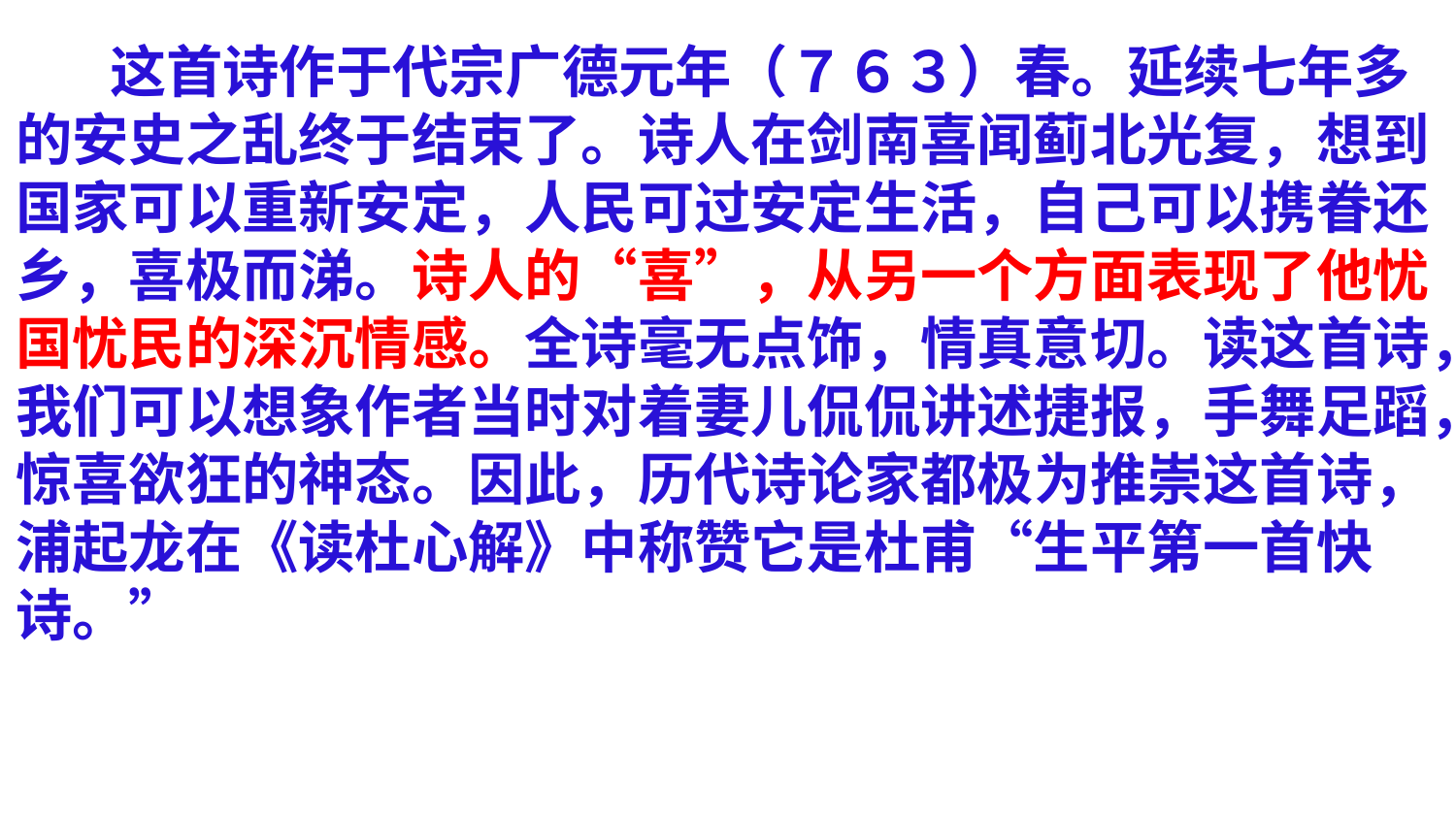

这首诗作于代宗广德元年（７６３）春。延续七年多的安史之乱终于结束了。诗人在剑南喜闻蓟北光复，想到国家可以重新安定，人民可过安定生活，自己可以携眷还乡，喜极而涕。诗人的“喜”，从另一个方面表现了他忧国忧民的深沉情感。全诗毫无点饰，情真意切。读这首诗，我们可以想象作者当时对着妻儿侃侃讲述捷报，手舞足蹈，惊喜欲狂的神态。因此，历代诗论家都极为推崇这首诗，浦起龙在《读杜心解》中称赞它是杜甫“生平第一首快诗。”